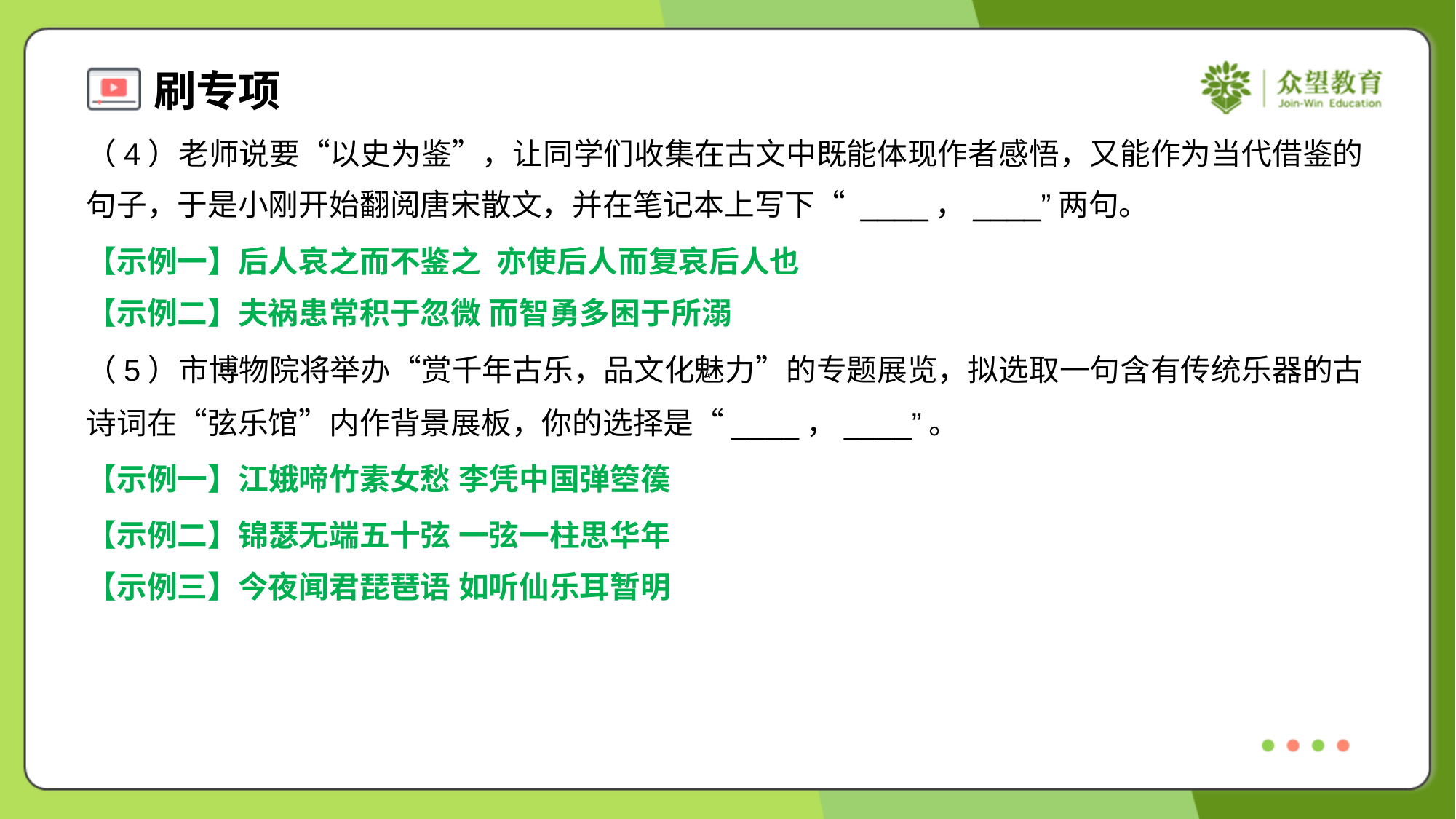

（4）老师说要“以史为鉴”，让同学们收集在古文中既能体现作者感悟，又能作为当代借鉴的
句子，于是小刚开始翻阅唐宋散文，并在笔记本上写下“ ____，____”两句。
【示例一】后人哀之而不鉴之  亦使后人而复哀后人也
【示例二】夫祸患常积于忽微 而智勇多困于所溺
（5）市博物院将举办“赏千年古乐，品文化魅力”的专题展览，拟选取一句含有传统乐器的古
诗词在“弦乐馆”内作背景展板，你的选择是“____，____”。
【示例一】江娥啼竹素女愁 李凭中国弹箜篌
【示例二】锦瑟无端五十弦 一弦一柱思华年
【示例三】今夜闻君琵琶语 如听仙乐耳暂明